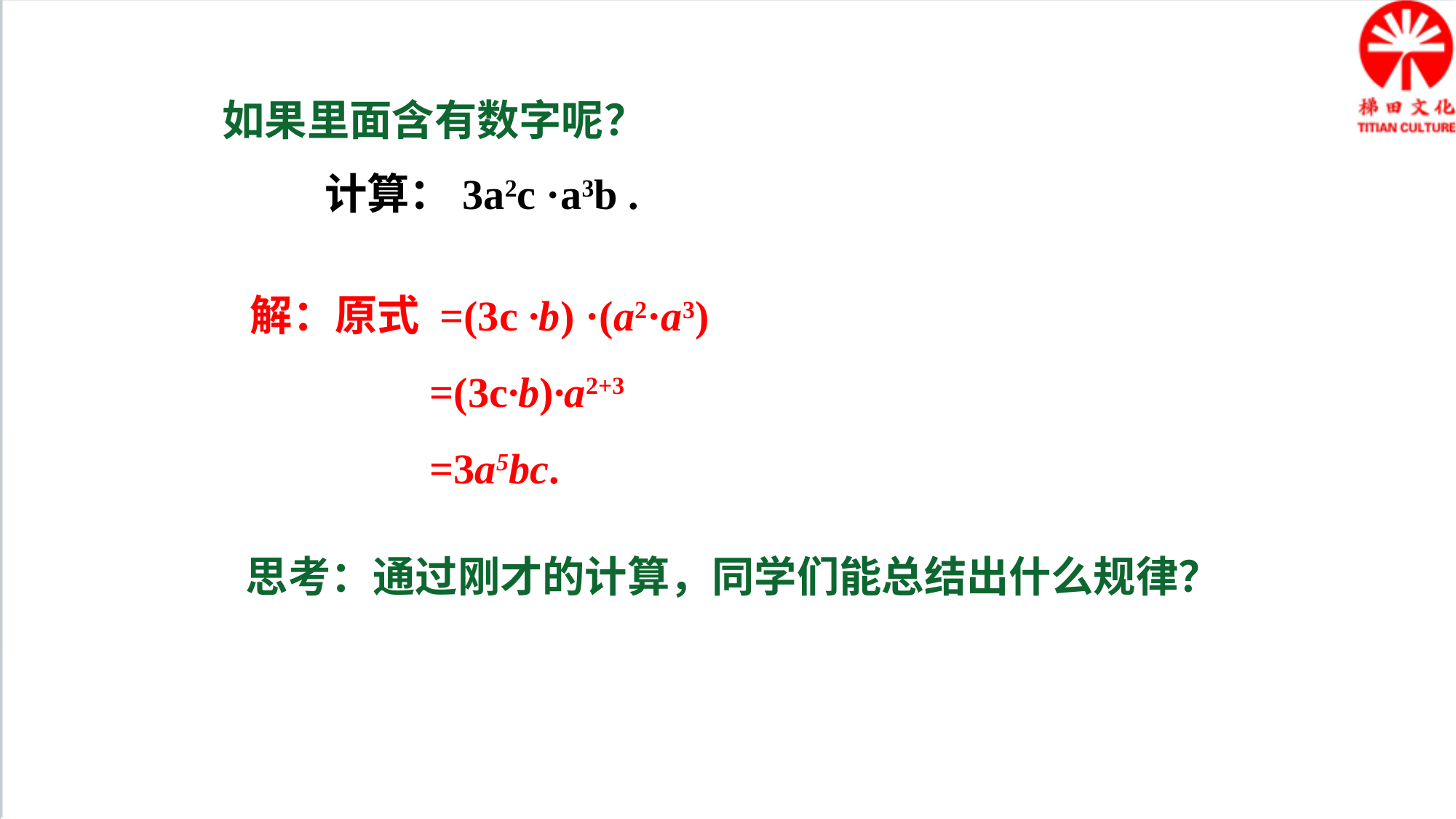

如果里面含有数字呢？
计算：3a2c ·a3b .
解：原式 =(3c ·b) ·(a2·a3)
                 =(3c·b)·a2+3
                 =3a5bc.
思考：通过刚才的计算，同学们能总结出什么规律？